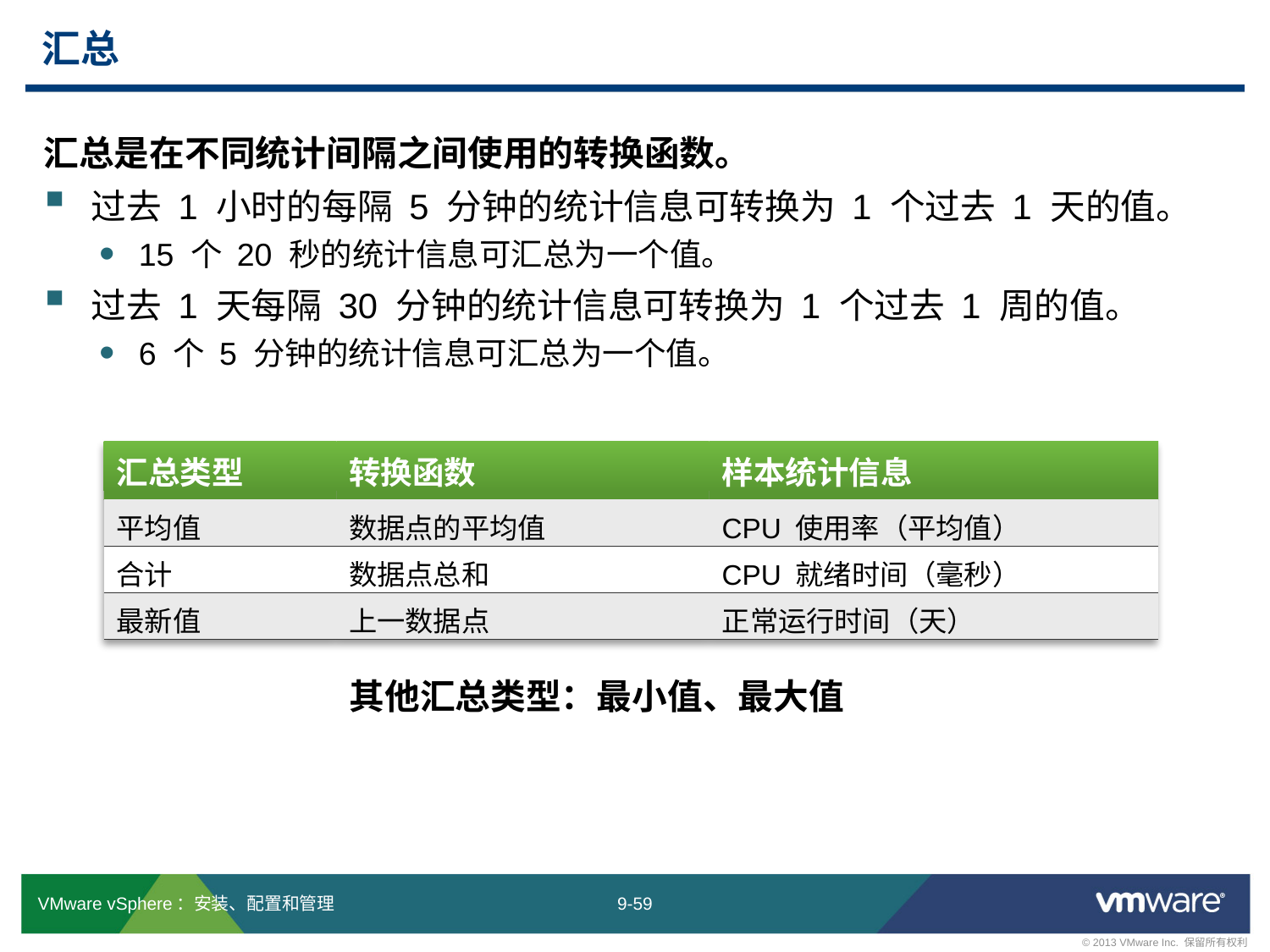

# 汇总
汇总是在不同统计间隔之间使用的转换函数。
过去 1 小时的每隔 5 分钟的统计信息可转换为 1 个过去 1 天的值。
15 个 20 秒的统计信息可汇总为一个值。
过去 1 天每隔 30 分钟的统计信息可转换为 1 个过去 1 周的值。
6 个 5 分钟的统计信息可汇总为一个值。
| 汇总类型 | 转换函数 | 样本统计信息 |
| --- | --- | --- |
| 平均值 | 数据点的平均值 | CPU 使用率（平均值） |
| 合计 | 数据点总和 | CPU 就绪时间（毫秒） |
| 最新值 | 上一数据点 | 正常运行时间（天） |
其他汇总类型：最小值、最大值